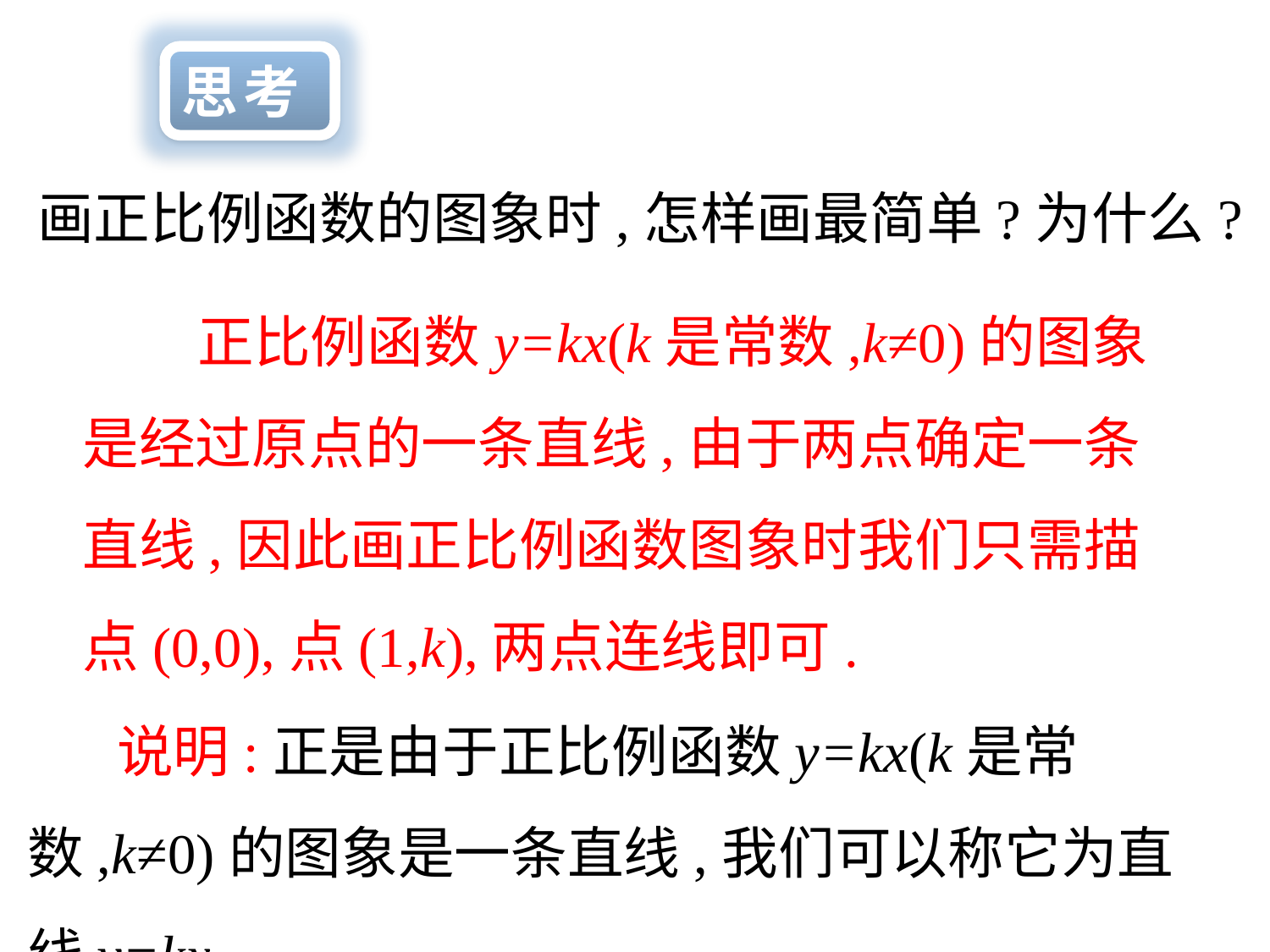

思考
画正比例函数的图象时,怎样画最简单?为什么?
        正比例函数y=kx(k是常数,k≠0)的图象是经过原点的一条直线,由于两点确定一条直线,因此画正比例函数图象时我们只需描点(0,0),点(1,k),两点连线即可.
      说明:正是由于正比例函数y=kx(k是常数,k≠0)的图象是一条直线,我们可以称它为直线y=kx.